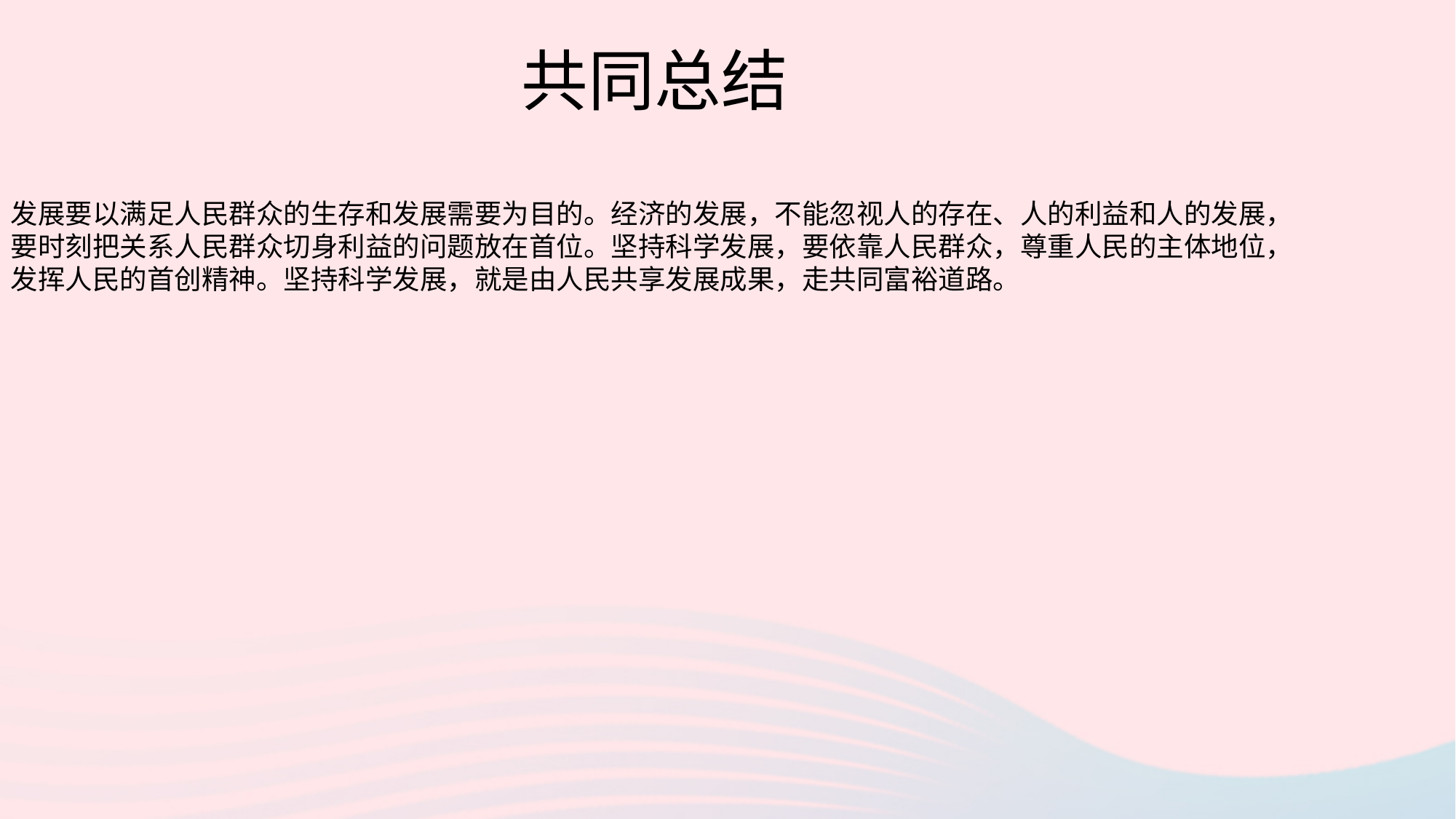

共同总结
发展要以满足人民群众的生存和发展需要为目的。经济的发展，不能忽视人的存在、人的利益和人的发展，要时刻把关系人民群众切身利益的问题放在首位。坚持科学发展，要依靠人民群众，尊重人民的主体地位，发挥人民的首创精神。坚持科学发展，就是由人民共享发展成果，走共同富裕道路。